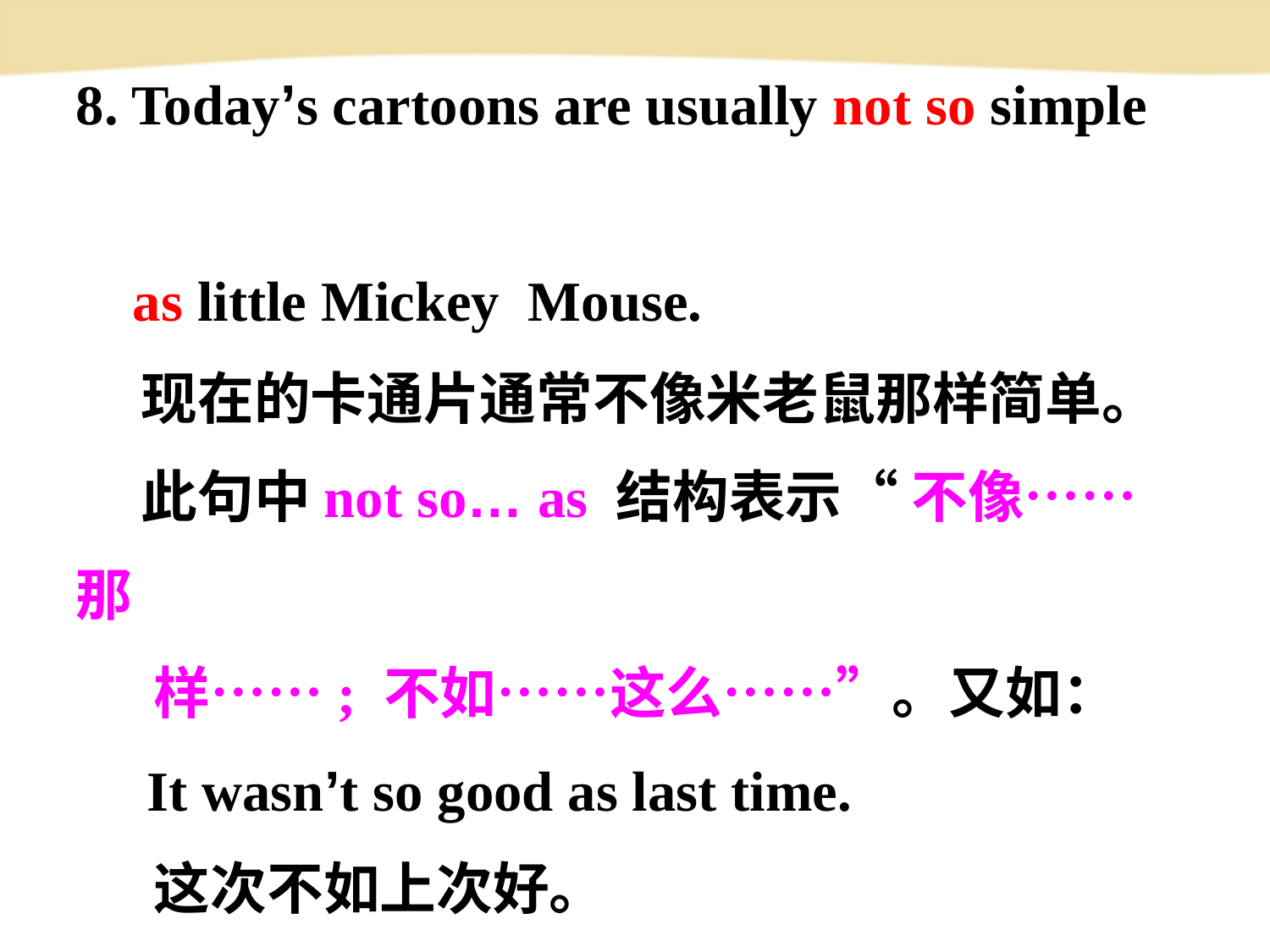

8. Today’s cartoons are usually not so simple
    as little Mickey  Mouse.
    现在的卡通片通常不像米老鼠那样简单。
    此句中not so… as 结构表示“ 不像……那
     样……; 不如……这么……”。又如：
     It wasn’t so good as last time.
     这次不如上次好。
     It is not so easy as you’d think.
     这不像你想的那样简单。